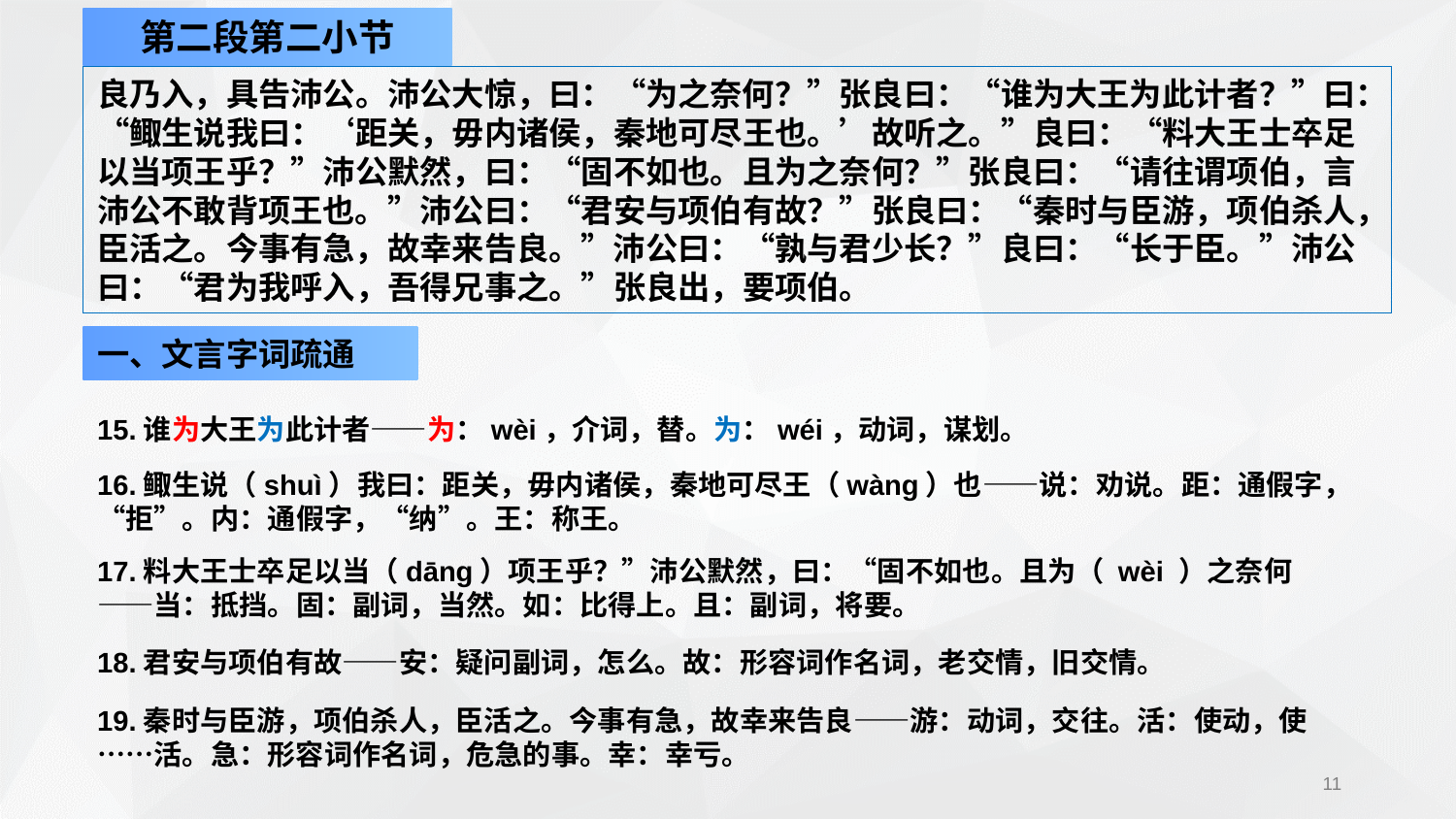

第二段第二小节
良乃入，具告沛公。沛公大惊，曰：“为之奈何？”张良曰：“谁为大王为此计者？”曰：“鲰生说我曰：‘距关，毋内诸侯，秦地可尽王也。’故听之。”良曰：“料大王士卒足以当项王乎？”沛公默然，曰：“固不如也。且为之奈何？”张良曰：“请往谓项伯，言沛公不敢背项王也。”沛公曰：“君安与项伯有故？”张良曰：“秦时与臣游，项伯杀人，臣活之。今事有急，故幸来告良。”沛公曰：“孰与君少长？”良曰：“长于臣。”沛公曰：“君为我呼入，吾得兄事之。”张良出，要项伯。
一、文言字词疏通
15.谁为大王为此计者——为：wèi，介词，替。为：wéi，动词，谋划。
16.鲰生说（shuì）我曰：距关，毋内诸侯，秦地可尽王（wàng）也——说：劝说。距：通假字，“拒”。内：通假字，“纳”。王：称王。
17.料大王士卒足以当（dāng）项王乎？”沛公默然，曰：“固不如也。且为（ wèi ）之奈何——当：抵挡。固：副词，当然。如：比得上。且：副词，将要。
18.君安与项伯有故——安：疑问副词，怎么。故：形容词作名词，老交情，旧交情。
19.秦时与臣游，项伯杀人，臣活之。今事有急，故幸来告良——游：动词，交往。活：使动，使……活。急：形容词作名词，危急的事。幸：幸亏。
11